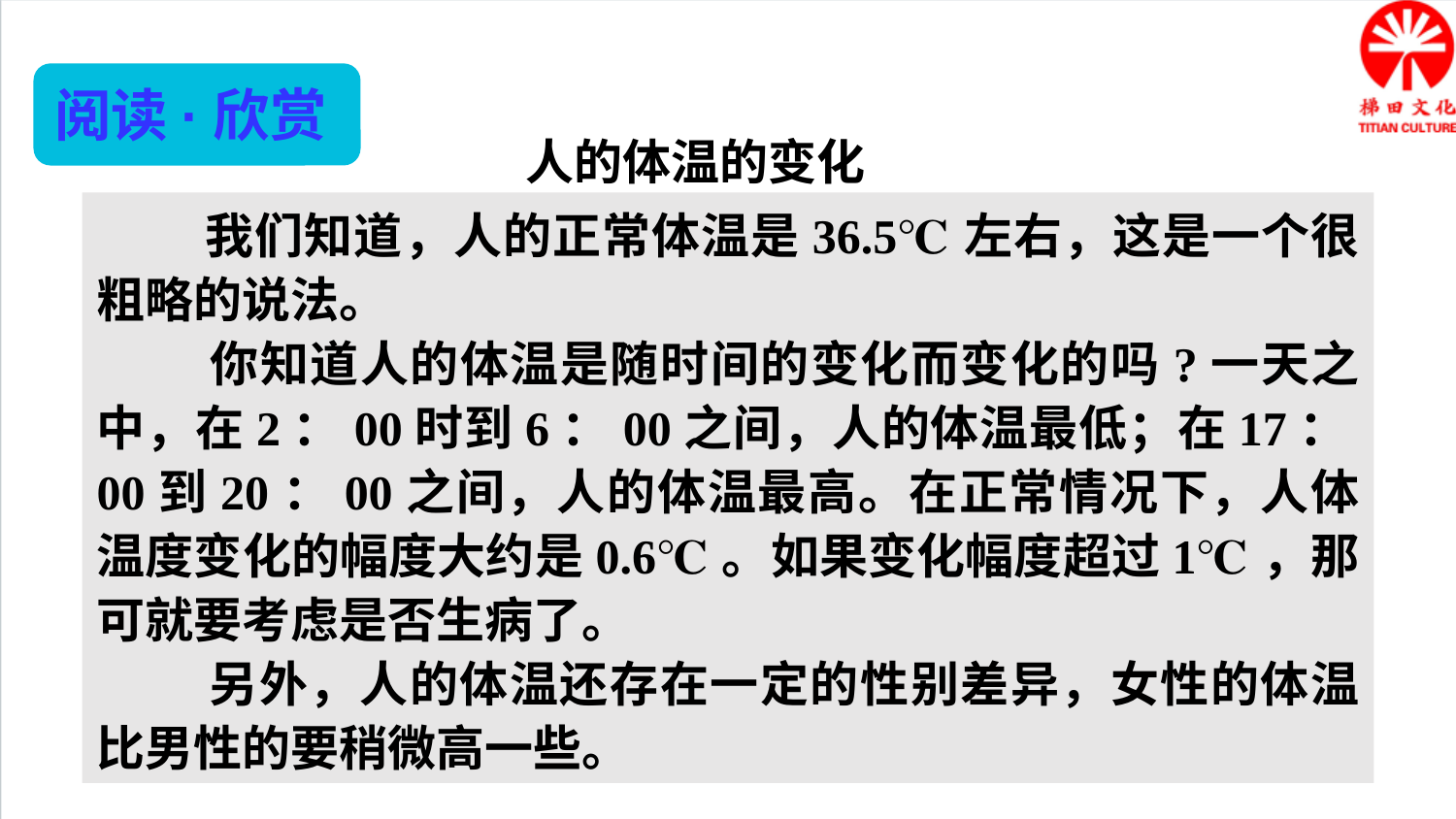

阅读·欣赏
        人的体温的变化
        我们知道，人的正常体温是36.5℃左右，这是一个很粗略的说法。
        你知道人的体温是随时间的变化而变化的吗?一天之中，在2：00时到6：00之间，人的体温最低；在17：00到20：00之间，人的体温最高。在正常情况下，人体温度变化的幅度大约是0.6℃。如果变化幅度超过1℃，那可就要考虑是否生病了。
        另外，人的体温还存在一定的性别差异，女性的体温比男性的要稍微高一些。